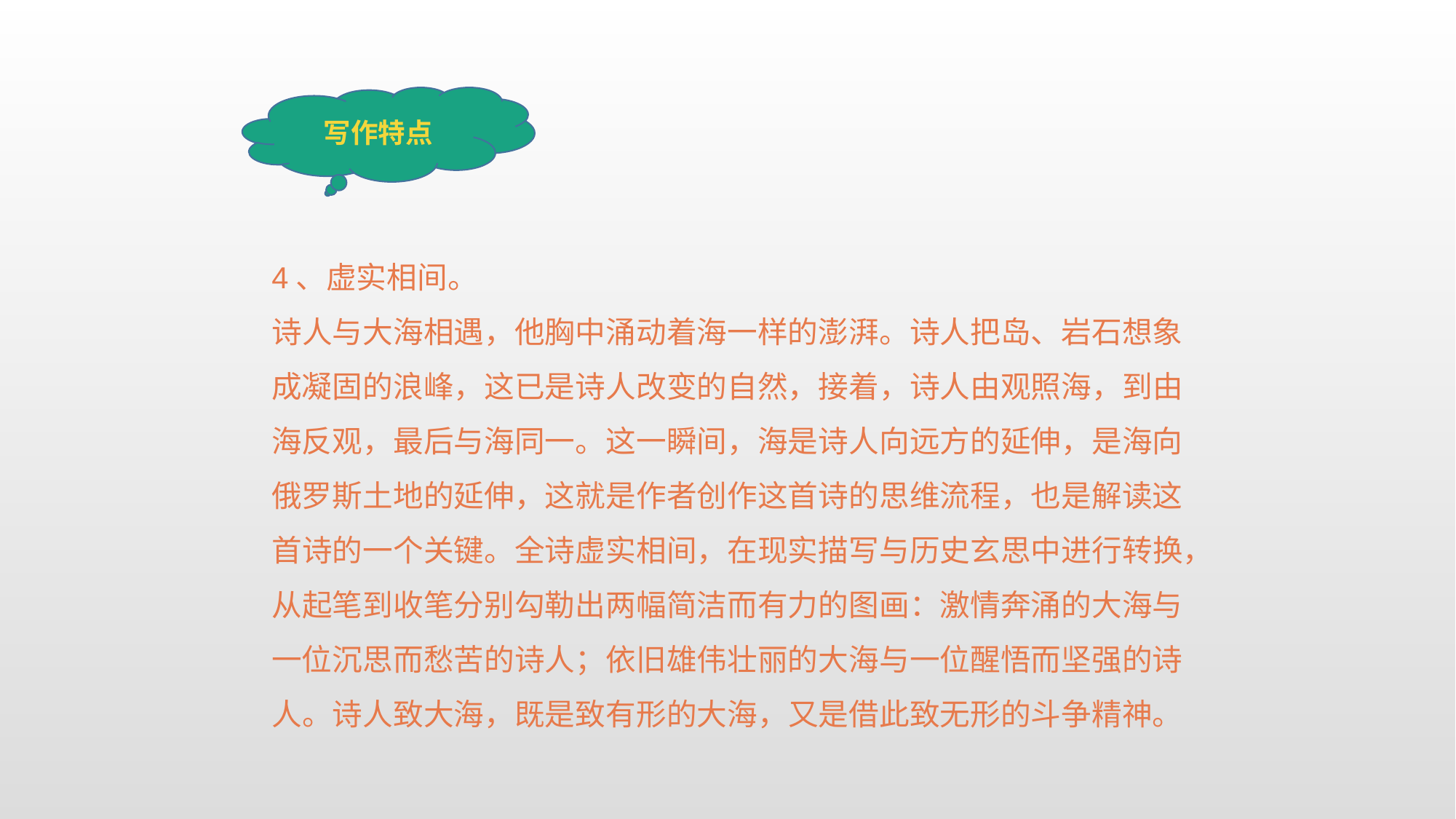

写作特点
4、虚实相间。
诗人与大海相遇，他胸中涌动着海一样的澎湃。诗人把岛、岩石想象成凝固的浪峰，这已是诗人改变的自然，接着，诗人由观照海，到由海反观，最后与海同一。这一瞬间，海是诗人向远方的延伸，是海向俄罗斯土地的延伸，这就是作者创作这首诗的思维流程，也是解读这首诗的一个关键。全诗虚实相间，在现实描写与历史玄思中进行转换，从起笔到收笔分别勾勒出两幅简洁而有力的图画：激情奔涌的大海与一位沉思而愁苦的诗人；依旧雄伟壮丽的大海与一位醒悟而坚强的诗人。诗人致大海，既是致有形的大海，又是借此致无形的斗争精神。